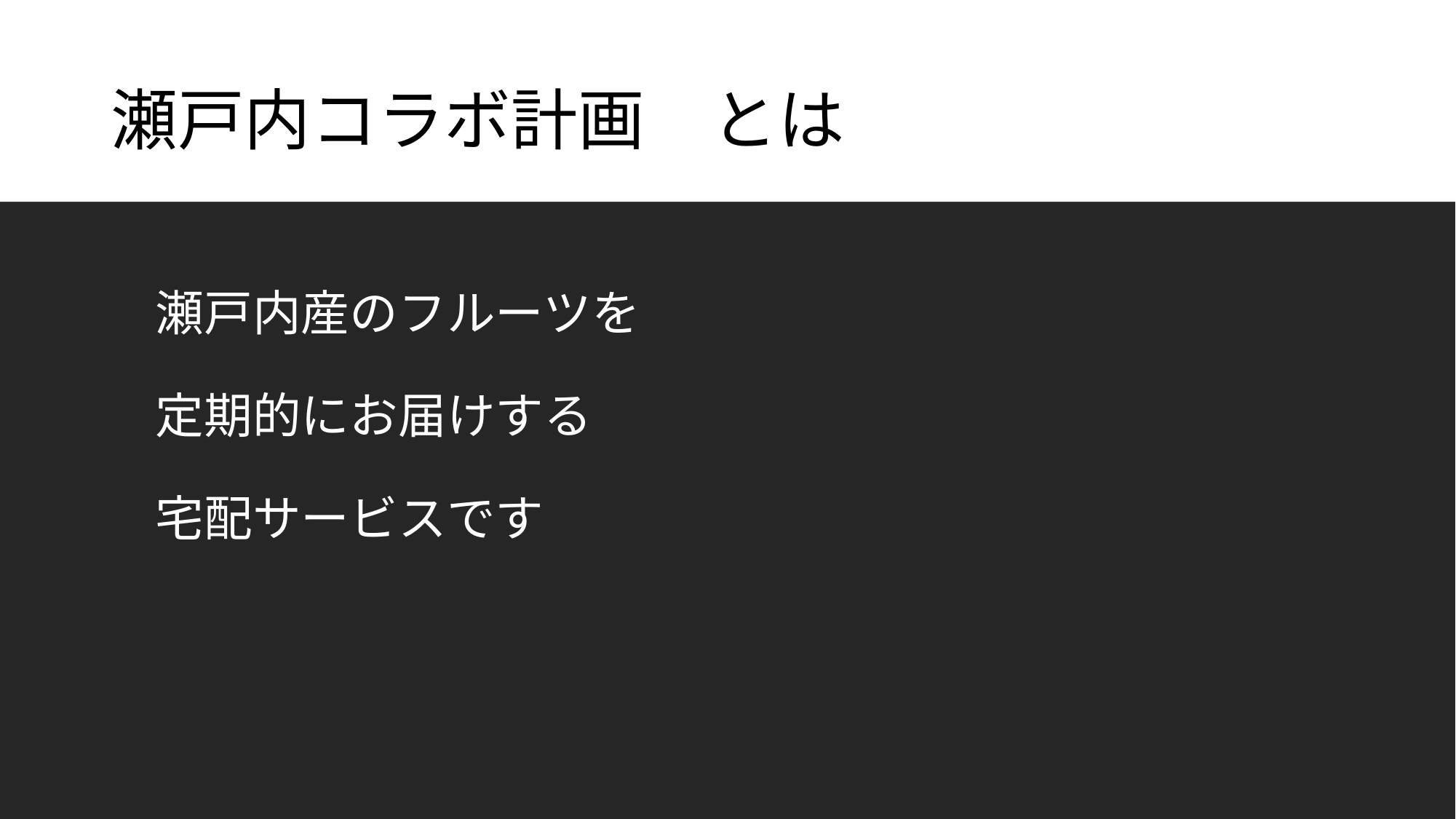

# 瀬戸内コラボ計画　とは

瀬戸内産のフルーツを
定期的にお届けする
宅配サービスです